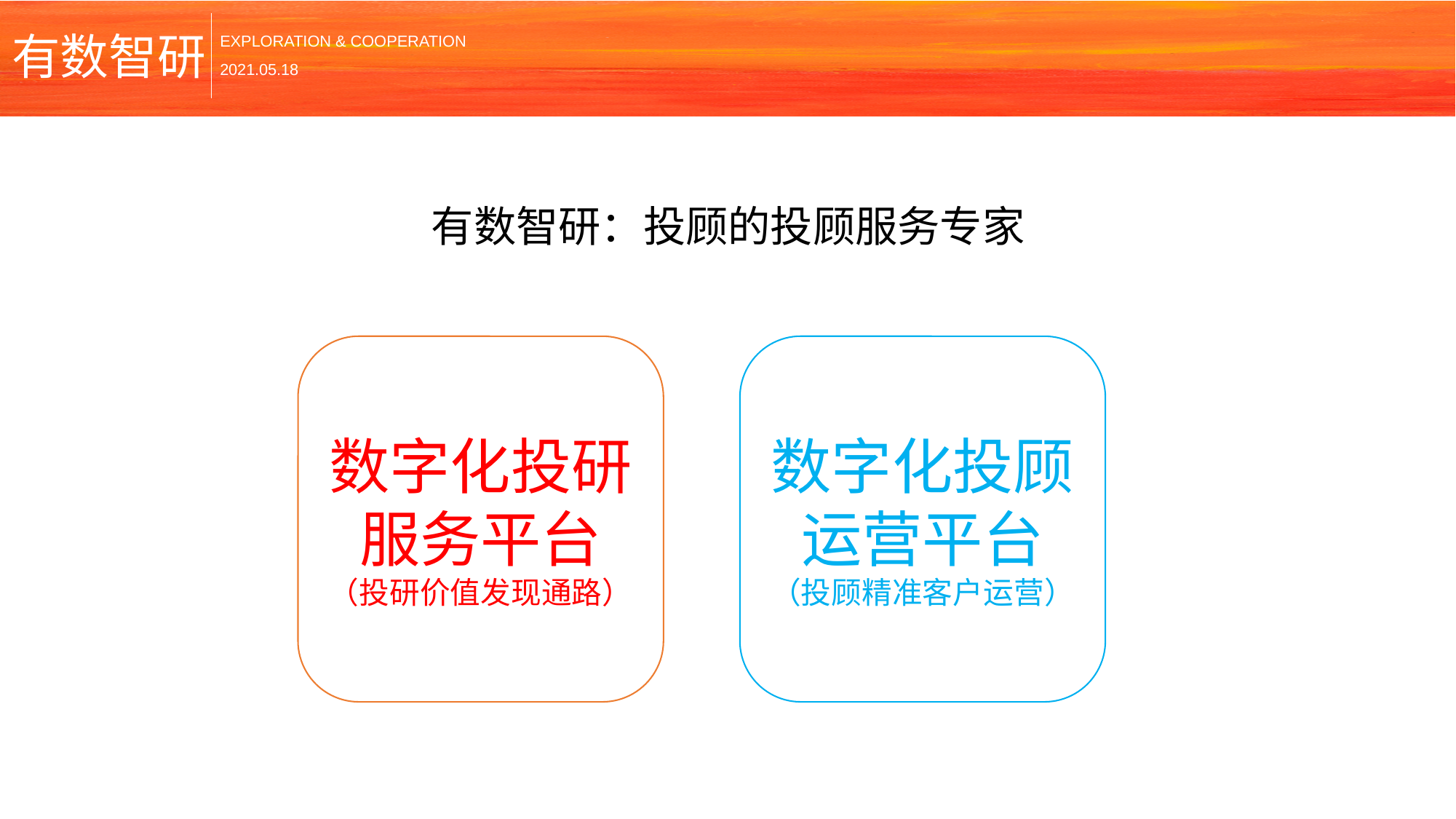

有数智研：投顾的投顾服务专家
数字化投研
服务平台
（投研价值发现通路）
数字化投顾运营平台
（投顾精准客户运营）